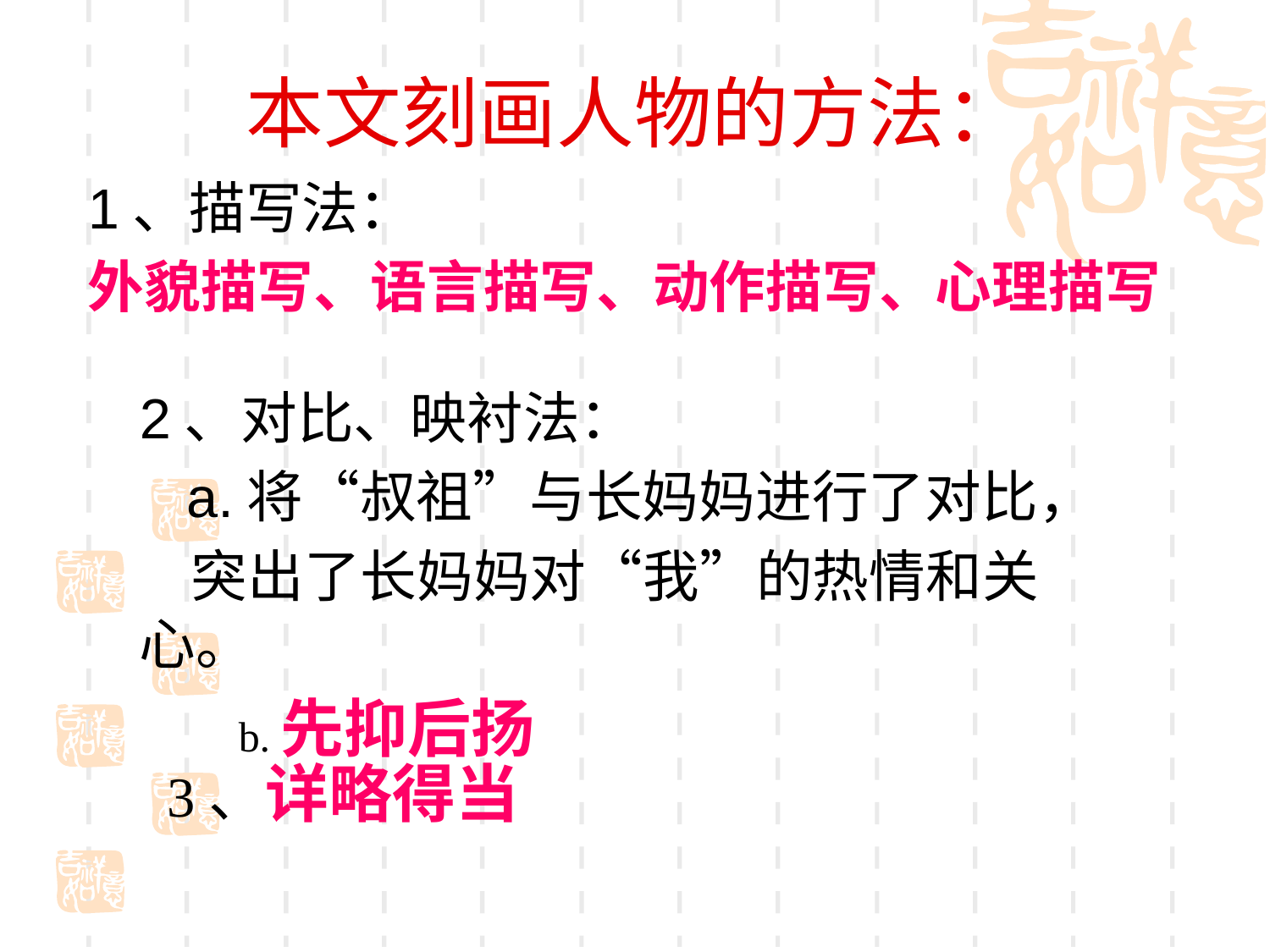

# 本文刻画人物的方法：
1、描写法：
外貌描写、语言描写、动作描写、心理描写
2、对比、映衬法：
   a.将“叔祖”与长妈妈进行了对比，
   突出了长妈妈对“我”的热情和关心。
       b.先抑后扬
3、详略得当